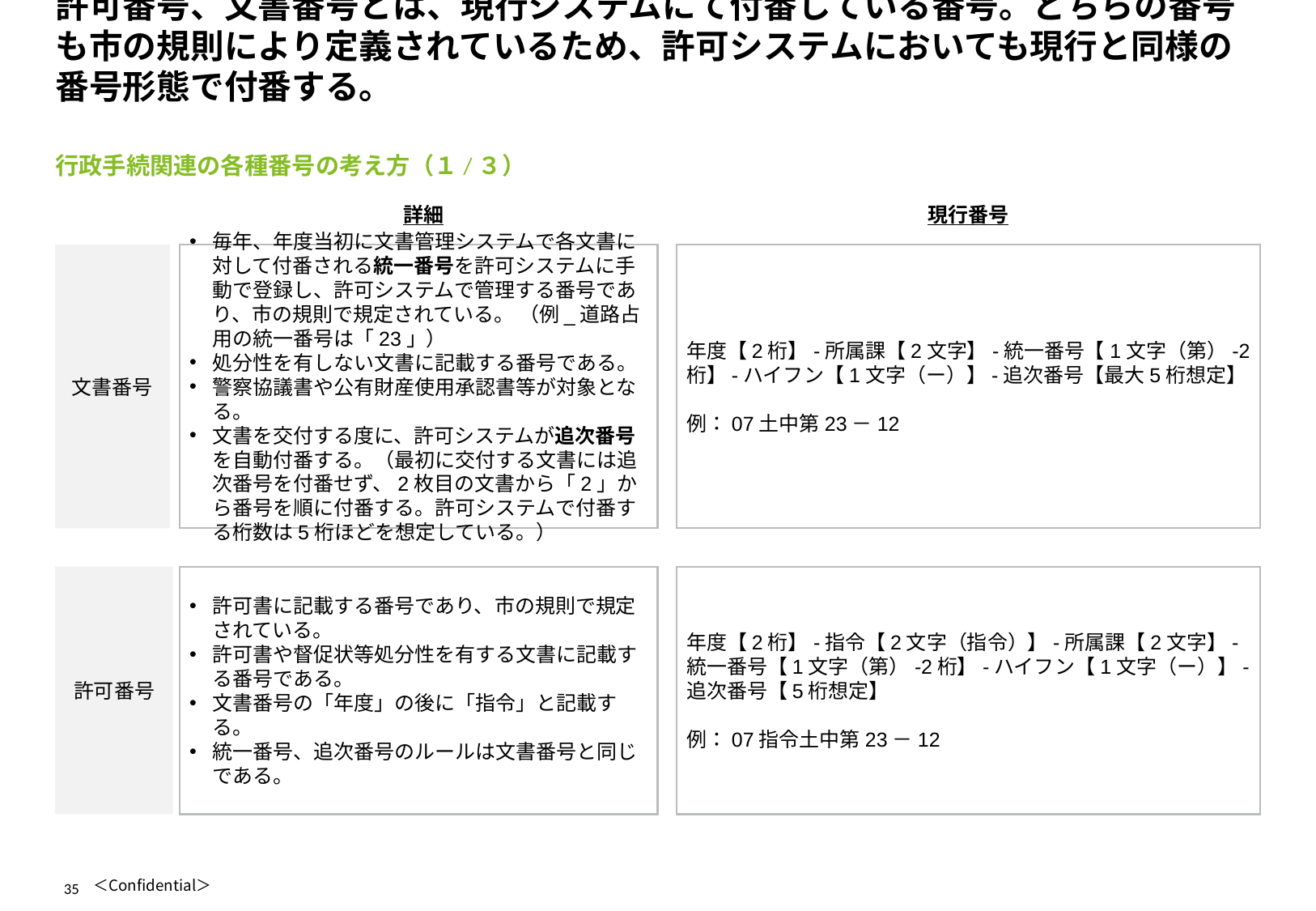

# 許可番号、文書番号とは、現行システムにて付番している番号。どちらの番号も市の規則により定義されているため、許可システムにおいても現行と同様の番号形態で付番する。
行政手続関連の各種番号の考え方（１/３）
詳細
現行番号
文書番号
毎年、年度当初に文書管理システムで各文書に対して付番される統一番号を許可システムに手動で登録し、許可システムで管理する番号であり、市の規則で規定されている。 （例_道路占用の統一番号は「23」）
処分性を有しない文書に記載する番号である。
警察協議書や公有財産使用承認書等が対象となる。
文書を交付する度に、許可システムが追次番号を自動付番する。（最初に交付する文書には追次番号を付番せず、2枚目の文書から「2」から番号を順に付番する。許可システムで付番する桁数は5桁ほどを想定している。）
年度【2桁】-所属課【2文字】-統一番号【1文字（第）-2桁】-ハイフン【1文字（ー）】-追次番号【最大5桁想定】

例：07土中第23－12
許可番号
許可書に記載する番号であり、市の規則で規定されている。
許可書や督促状等処分性を有する文書に記載する番号である。
文書番号の「年度」の後に「指令」と記載する。
統一番号、追次番号のルールは文書番号と同じである。
年度【2桁】-指令【2文字（指令）】-所属課【2文字】-統一番号【1文字（第）-2桁】-ハイフン【1文字（ー）】-追次番号【5桁想定】

例：07指令土中第23－12
35
＜Confidential＞